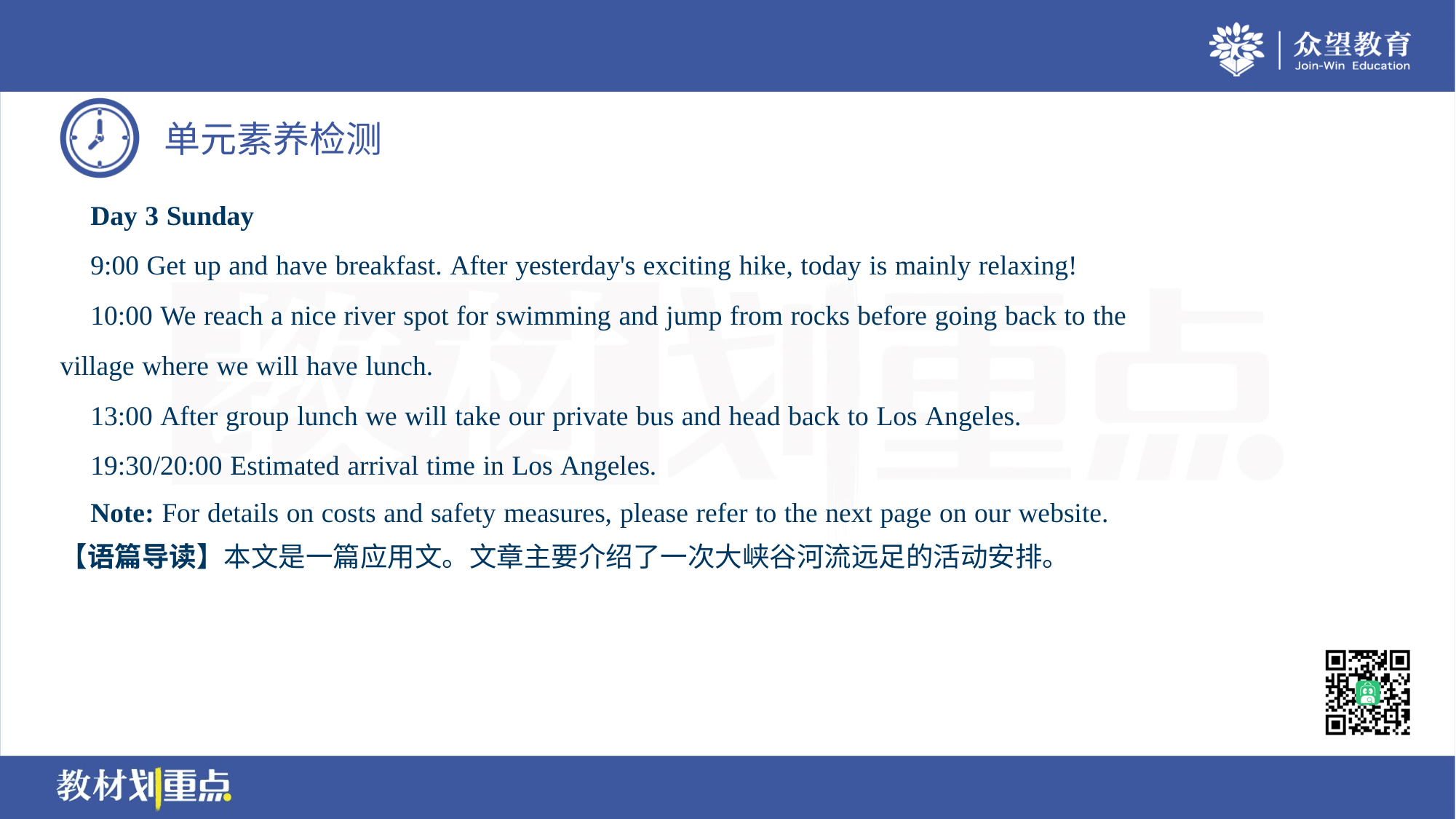

Day 3 Sunday
    9:00 Get up and have breakfast. After yesterday's exciting hike, today is mainly relaxing!
    10:00 We reach a nice river spot for swimming and jump from rocks before going back to the
village where we will have lunch.
    13:00 After group lunch we will take our private bus and head back to Los Angeles.
    19:30/20:00 Estimated arrival time in Los Angeles.
    Note: For details on costs and safety measures, please refer to the next page on our website.
【语篇导读】本文是一篇应用文。文章主要介绍了一次大峡谷河流远足的活动安排。